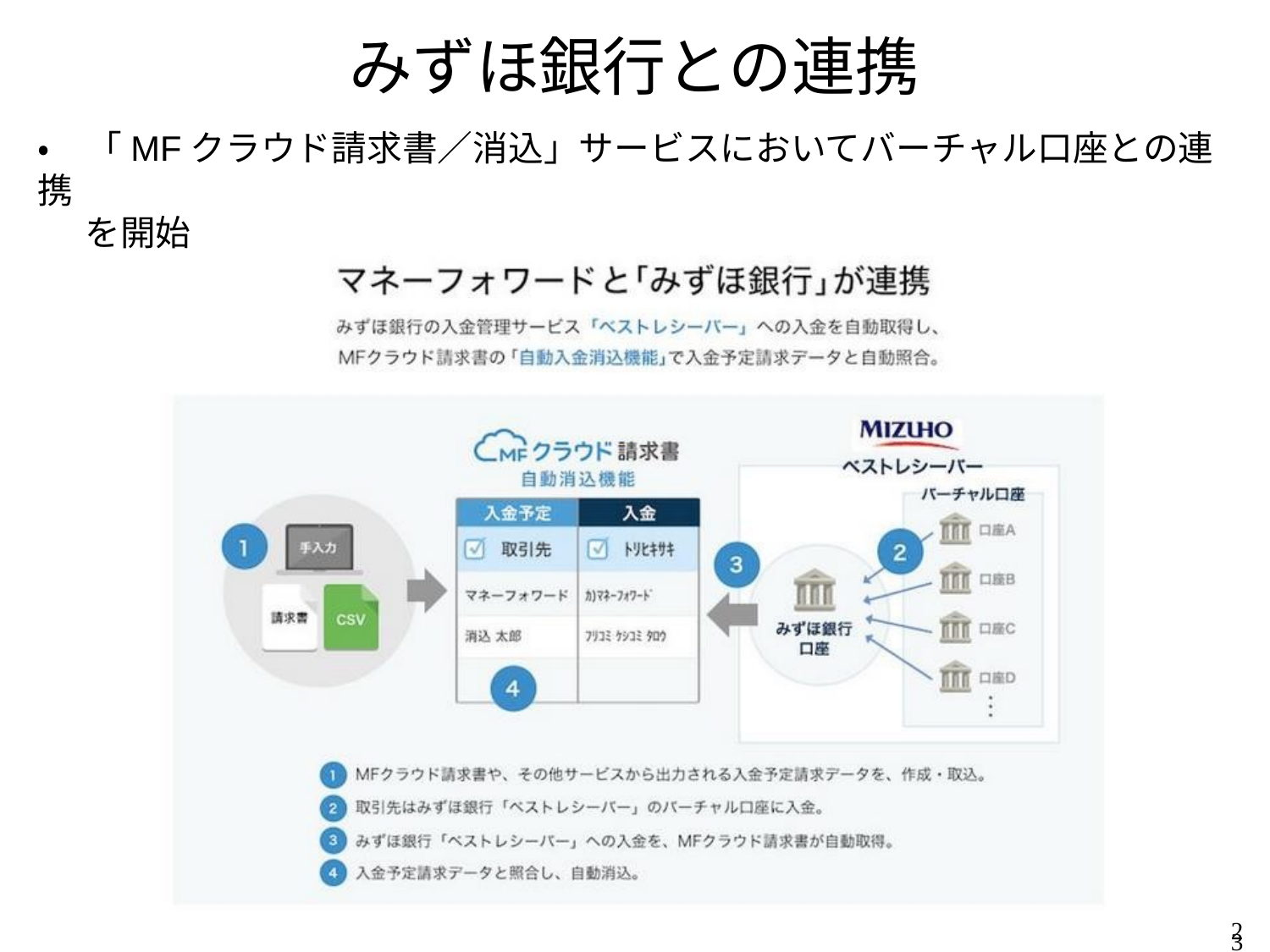

# みずほ銀行との連携
•	「MFクラウド請求書／消込」サービスにおいてバーチャル口座との連携
を開始

23